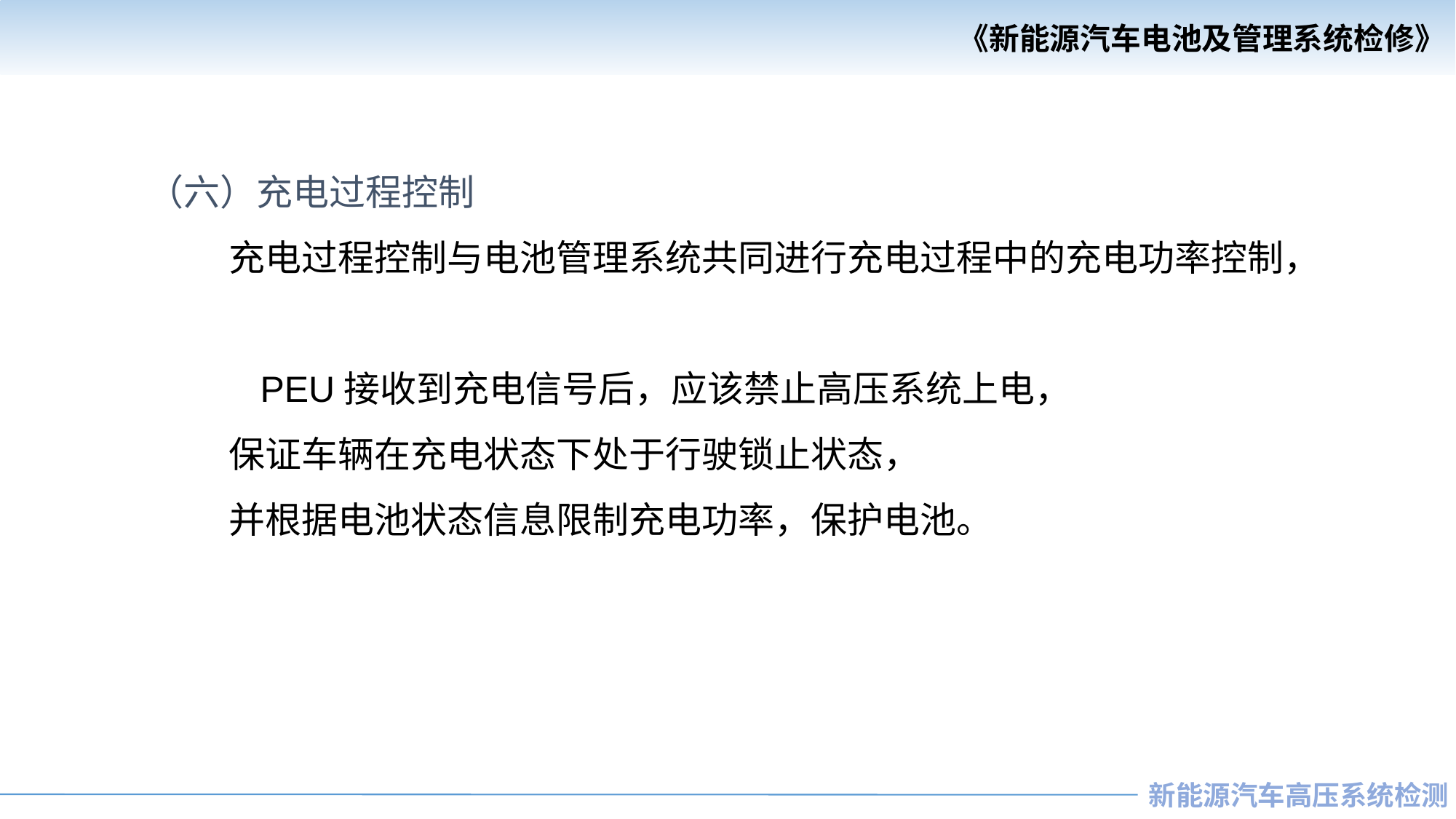

（六）充电过程控制
                    充电过程控制与电池管理系统共同进行充电过程中的充电功率控制，
                    PEU接收到充电信号后，应该禁止高压系统上电，
                    保证车辆在充电状态下处于行驶锁止状态，
                    并根据电池状态信息限制充电功率，保护电池。